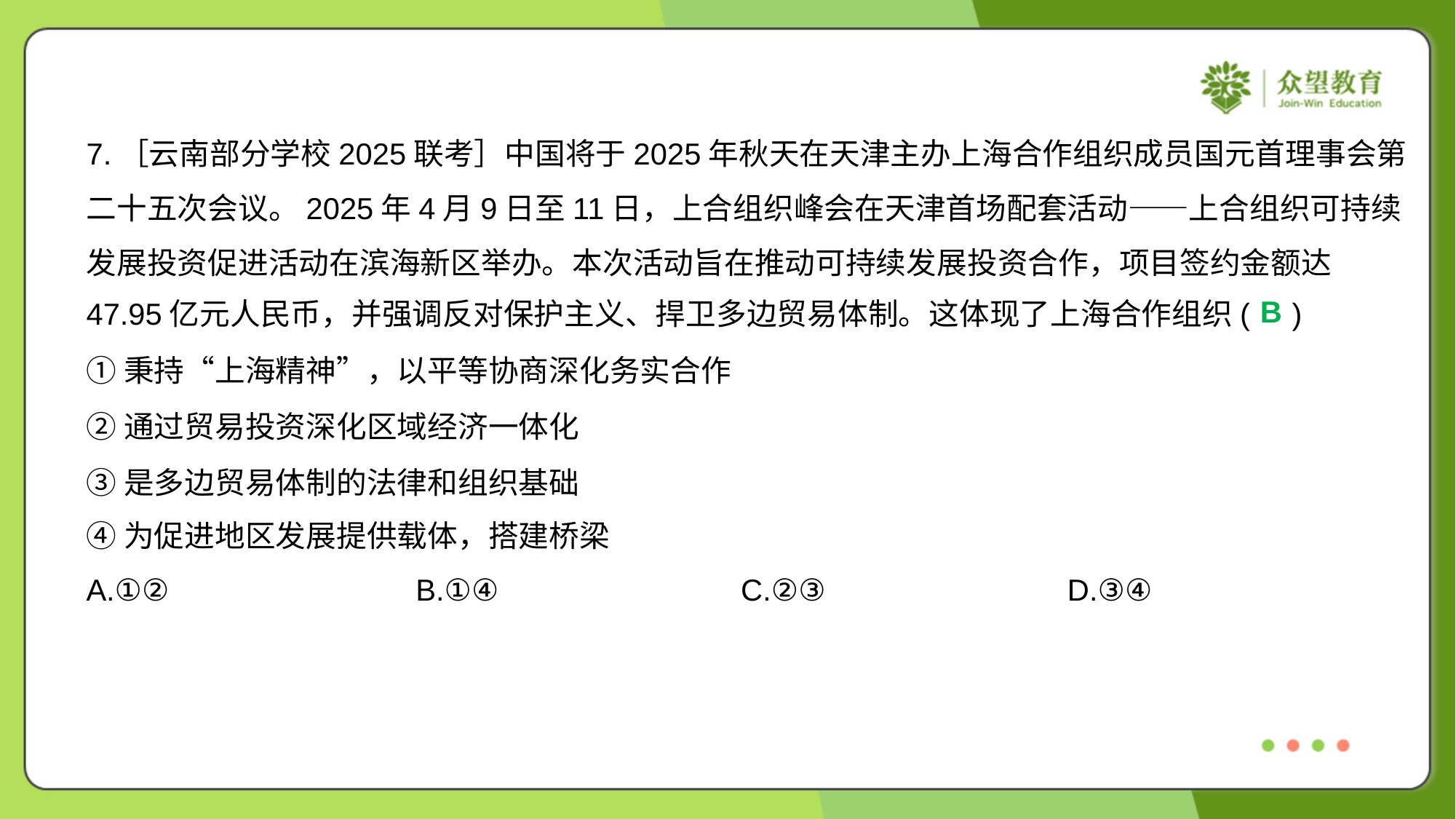

7.［云南部分学校2025联考］中国将于2025年秋天在天津主办上海合作组织成员国元首理事会第
二十五次会议。2025年4月9日至11日，上合组织峰会在天津首场配套活动——上合组织可持续
发展投资促进活动在滨海新区举办。本次活动旨在推动可持续发展投资合作，项目签约金额达
47.95亿元人民币，并强调反对保护主义、捍卫多边贸易体制。这体现了上海合作组织(     )
B
①秉持“上海精神”，以平等协商深化务实合作
②通过贸易投资深化区域经济一体化
③是多边贸易体制的法律和组织基础
④为促进地区发展提供载体，搭建桥梁
A.①②	B.①④	C.②③	D.③④